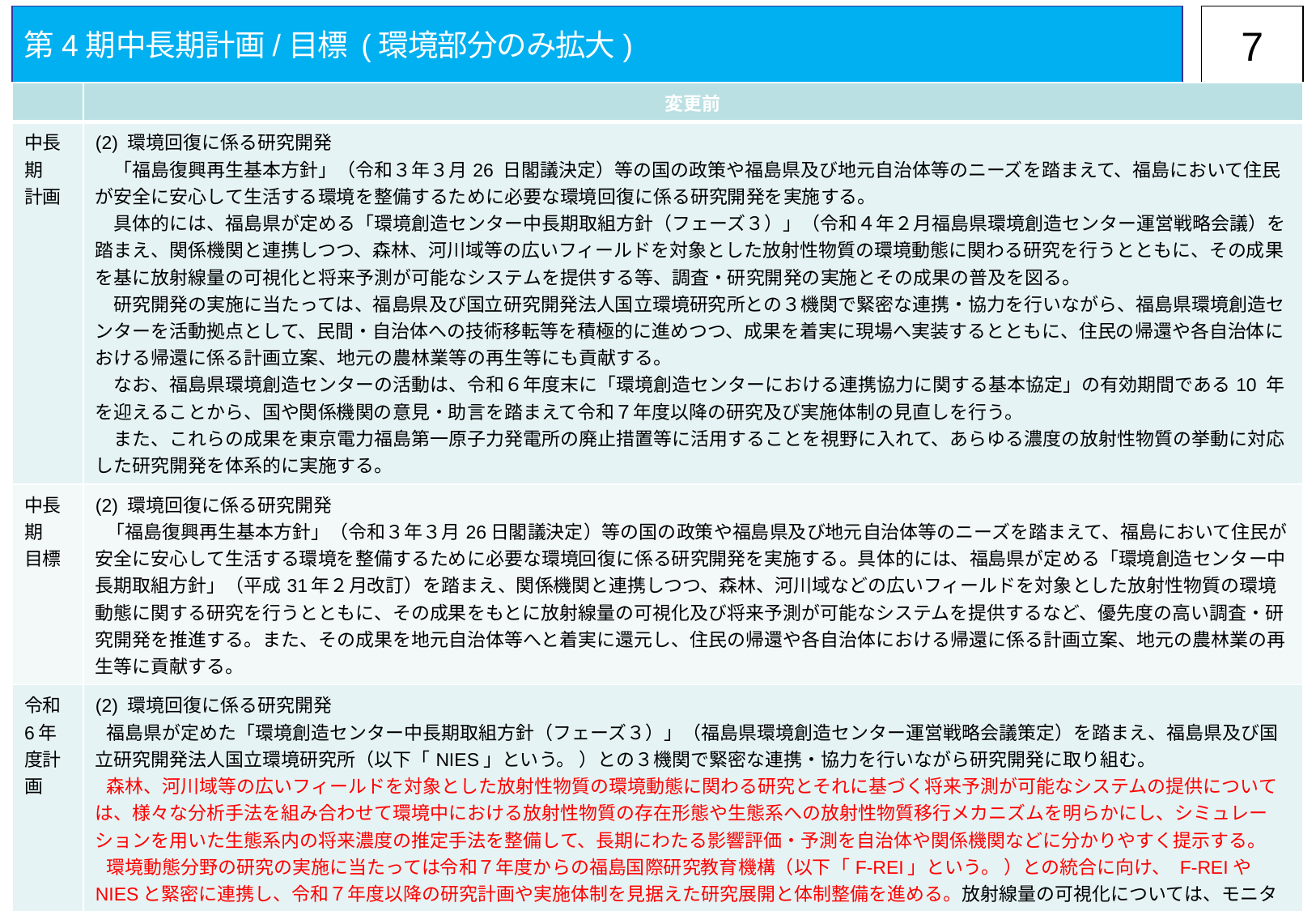

第4期中長期計画/目標 (環境部分のみ拡大)
7
|  | 変更前 |
| --- | --- |
| 中長期 計画 | (2) 環境回復に係る研究開発 　「福島復興再生基本方針」（令和３年３月26 日閣議決定）等の国の政策や福島県及び地元自治体等のニーズを踏まえて、福島において住民が安全に安心して生活する環境を整備するために必要な環境回復に係る研究開発を実施する。 　具体的には、福島県が定める「環境創造センター中長期取組方針（フェーズ３）」（令和４年２月福島県環境創造センター運営戦略会議）を踏まえ、関係機関と連携しつつ、森林、河川域等の広いフィールドを対象とした放射性物質の環境動態に関わる研究を行うとともに、その成果を基に放射線量の可視化と将来予測が可能なシステムを提供する等、調査・研究開発の実施とその成果の普及を図る。 　研究開発の実施に当たっては、福島県及び国立研究開発法人国立環境研究所との３機関で緊密な連携・協力を行いながら、福島県環境創造センターを活動拠点として、民間・自治体への技術移転等を積極的に進めつつ、成果を着実に現場へ実装するとともに、住民の帰還や各自治体における帰還に係る計画立案、地元の農林業等の再生等にも貢献する。 　なお、福島県環境創造センターの活動は、令和６年度末に「環境創造センターにおける連携協力に関する基本協定」の有効期間である10 年を迎えることから、国や関係機関の意見・助言を踏まえて令和７年度以降の研究及び実施体制の見直しを行う。 　また、これらの成果を東京電力福島第一原子力発電所の廃止措置等に活用することを視野に入れて、あらゆる濃度の放射性物質の挙動に対応した研究開発を体系的に実施する。 |
| 中長期 目標 | (2) 環境回復に係る研究開発 「福島復興再生基本方針」（令和３年３月26日閣議決定）等の国の政策や福島県及び地元自治体等のニーズを踏まえて、福島において住民が安全に安心して生活する環境を整備するために必要な環境回復に係る研究開発を実施する。具体的には、福島県が定める「環境創造センター中長期取組方針」（平成31年２月改訂）を踏まえ、関係機関と連携しつつ、森林、河川域などの広いフィールドを対象とした放射性物質の環境動態に関する研究を行うとともに、その成果をもとに放射線量の可視化及び将来予測が可能なシステムを提供するなど、優先度の高い調査・研究開発を推進する。また、その成果を地元自治体等へと着実に還元し、住民の帰還や各自治体における帰還に係る計画立案、地元の農林業の再生等に貢献する。 |
| 令和6年度計画 | (2) 環境回復に係る研究開発 福島県が定めた「環境創造センター中長期取組方針（フェーズ３）」（福島県環境創造センター運営戦略会議策定）を踏まえ、福島県及び国立研究開発法人国立環境研究所（以下「NIES」という。 ）との３機関で緊密な連携・協力を行いながら研究開発に取り組む。 森林、河川域等の広いフィールドを対象とした放射性物質の環境動態に関わる研究とそれに基づく将来予測が可能なシステムの提供については、様々な分析手法を組み合わせて環境中における放射性物質の存在形態や生態系への放射性物質移行メカニズムを明らかにし、シミュレーションを用いた生態系内の将来濃度の推定手法を整備して、長期にわたる影響評価・予測を自治体や関係機関などに分かりやすく提示する。 環境動態分野の研究の実施に当たっては令和７年度からの福島国際研究教育機構（以下「F-REI」という。 ）との統合に向け、 F-REIや NIESと緊密に連携し、令和７年度以降の研究計画や実施体制を見据えた研究展開と体制整備を進める。放射線量の可視化については、モニタリングデータ分析技術の高度化により、今後の避難指示解除に向けた取組の進展を見据え、帰還困難区域の空間線量率の分布状況を高い精度で推定する手法を検討する。また、線量率分布と生活行動パターンに基づく被ばく評価手法を検討し、避難指示解除の根拠となる有用な知見を提供する。得られた環境動態・モニタリングに関する知見は、福島県総合環境情報サイトFaCE!Sに取りまとめ、成果の普及のための情報提供を継続する。 また、令和５年度に発足した F-REIと連携し、 令和７年度からの統合に向けた先行研究を実施する。 福島県環境創造センターにおける活動においては、フェーズ３までの 10年間の調査研究成果の取りまとめを進めるとともに、国や関係機関の意見・助言を踏まえて令和７年度以降の研究計画及び実施体制を定める。 |